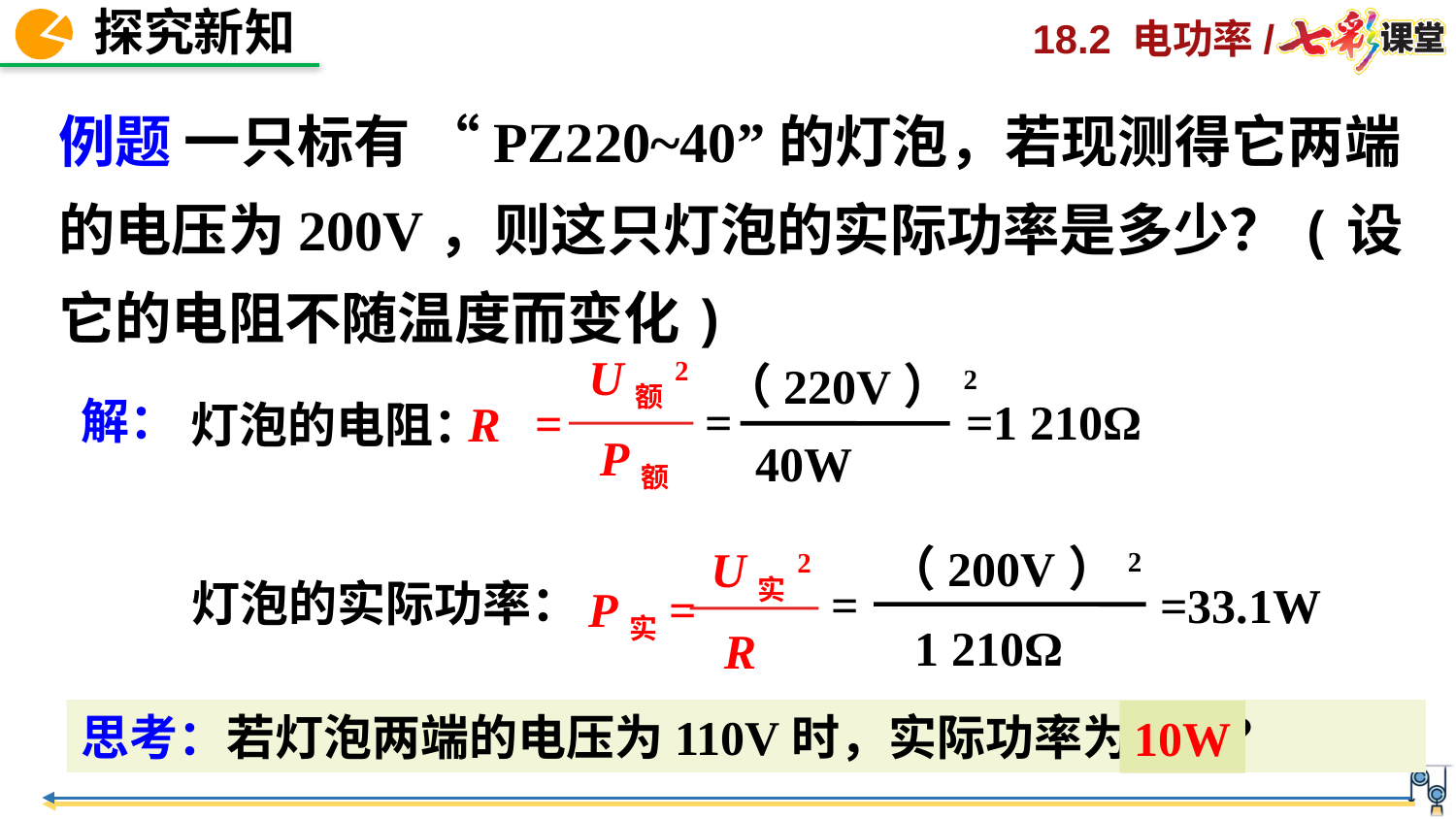

例题 一只标有 “PZ220~40”的灯泡，若现测得它两端的电压为200V，则这只灯泡的实际功率是多少？(设它的电阻不随温度而变化)
U额2
=
R

P额
（220V）2
=

40W
解：
=1 210Ω
灯泡的电阻：
（200V）2
=

1 210Ω
U实2
P实=

R
灯泡的实际功率：
=33.1W
思考：若灯泡两端的电压为110V时，实际功率为多少？
10W